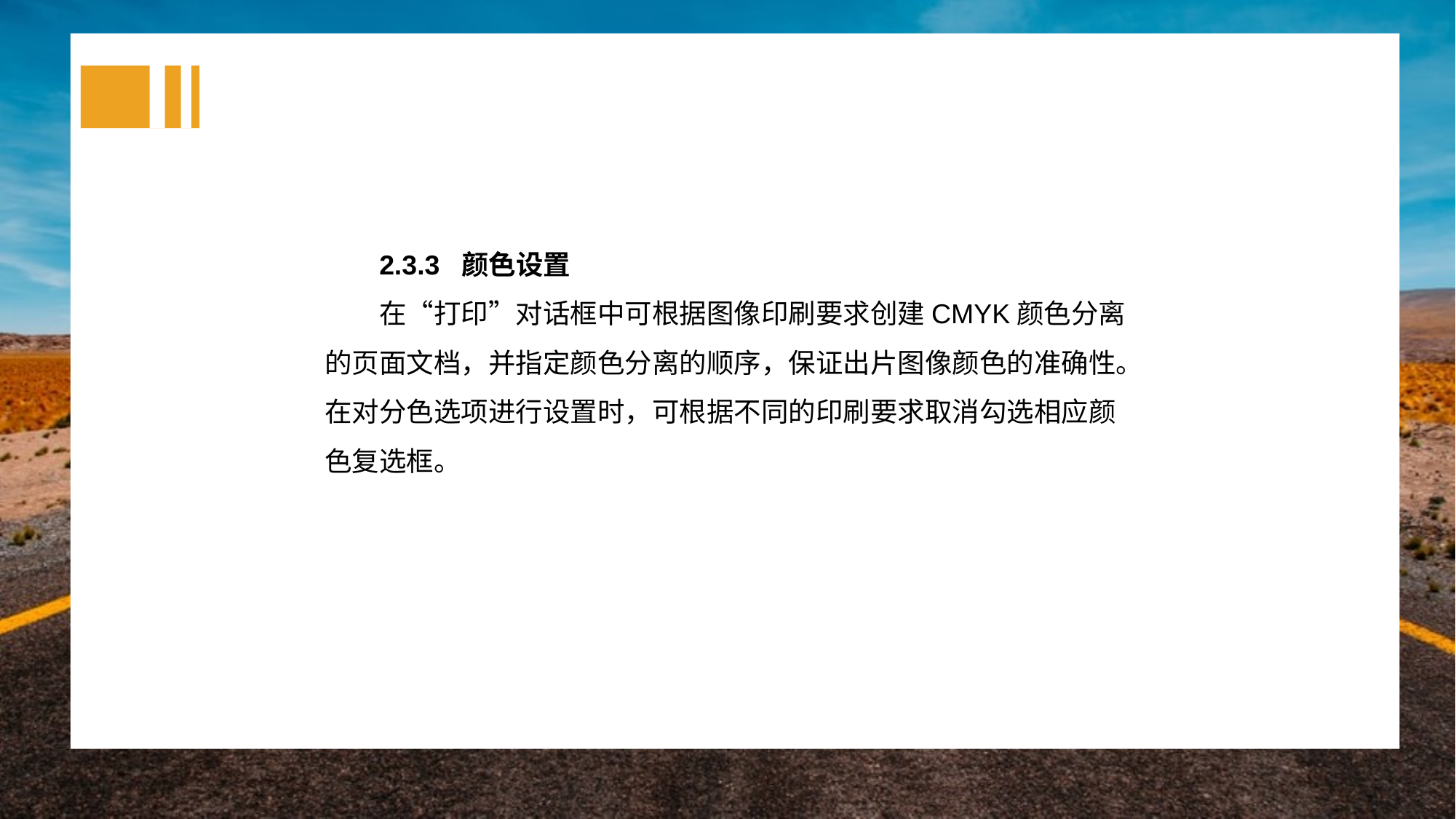

2.3.3  颜色设置
在“打印”对话框中可根据图像印刷要求创建CMYK颜色分离的页面文档，并指定颜色分离的顺序，保证出片图像颜色的准确性。在对分色选项进行设置时，可根据不同的印刷要求取消勾选相应颜色复选框。